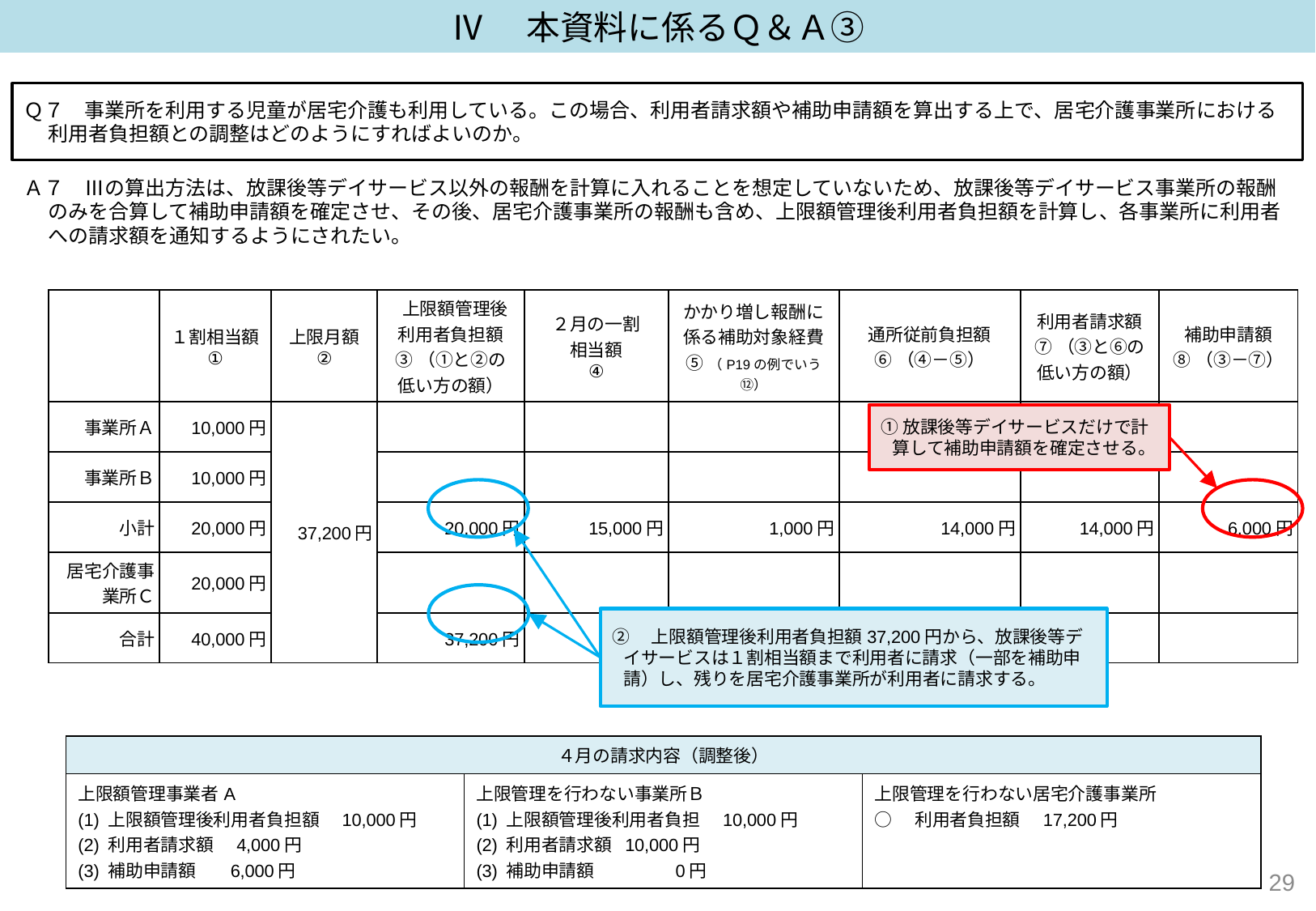

Ⅳ　本資料に係るＱ＆Ａ③
Ｑ７　事業所を利用する児童が居宅介護も利用している。この場合、利用者請求額や補助申請額を算出する上で、居宅介護事業所における利用者負担額との調整はどのようにすればよいのか。
Ａ７　Ⅲの算出方法は、放課後等デイサービス以外の報酬を計算に入れることを想定していないため、放課後等デイサービス事業所の報酬のみを合算して補助申請額を確定させ、その後、居宅介護事業所の報酬も含め、上限額管理後利用者負担額を計算し、各事業所に利用者への請求額を通知するようにされたい。
|  | １割相当額 ① | 上限月額 ② | 上限額管理後 利用者負担額 ③（①と②の 低い方の額） | ２月の一割 相当額 ④ | かかり増し報酬に 係る補助対象経費 ⑤（P19の例でいう⑫） | 通所従前負担額 ⑥（④－⑤） | 利用者請求額 ⑦（③と⑥の 低い方の額） | 補助申請額 ⑧（③－⑦） |
| --- | --- | --- | --- | --- | --- | --- | --- | --- |
| 事業所Ａ | 10,000円 | 37,200円 |  |  |  |  |  |  |
| 事業所Ｂ | 10,000円 |  |  |  |  |  |  |  |
| 小計 | 20,000円 |  | 20,000円 | 15,000円 | 1,000円 | 14,000円 | 14,000円 | 6,000円 |
| 居宅介護事業所Ｃ | 20,000円 |  |  |  |  |  |  |  |
| 合計 | 40,000円 |  | 37,200円 |  |  |  |  |  |
①放課後等デイサービスだけで計算して補助申請額を確定させる。

②　上限額管理後利用者負担額37,200円から、放課後等デイサービスは１割相当額まで利用者に請求（一部を補助申請）し、残りを居宅介護事業所が利用者に請求する。
| ４月の請求内容（調整後） |  |  |
| --- | --- | --- |
| 上限額管理事業者A (1) 上限額管理後利用者負担額　10,000円 (2) 利用者請求額　4,000円 (3) 補助申請額　 6,000円 | 上限管理を行わない事業所Ｂ (1) 上限額管理後利用者負担　10,000円 (2) 利用者請求額 10,000円 (3) 補助申請額　　 　0円 | 上限管理を行わない居宅介護事業所 ○　利用者負担額　17,200円 |

29